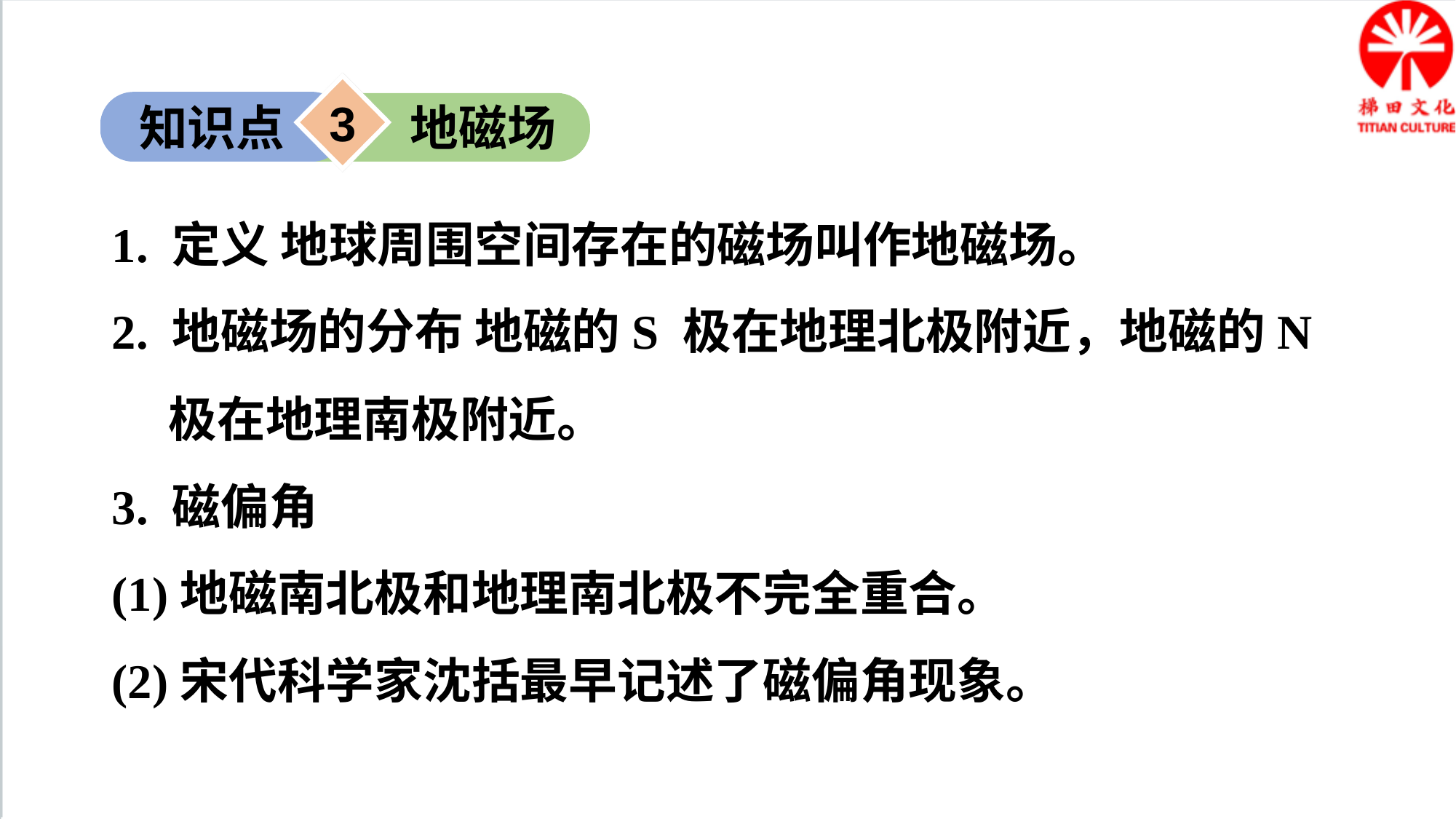

3
知识点
地磁场

1. 定义 地球周围空间存在的磁场叫作地磁场。
2. 地磁场的分布 地磁的S 极在地理北极附近，地磁的N 极在地理南极附近。
3. 磁偏角
(1)地磁南北极和地理南北极不完全重合。
(2)宋代科学家沈括最早记述了磁偏角现象。